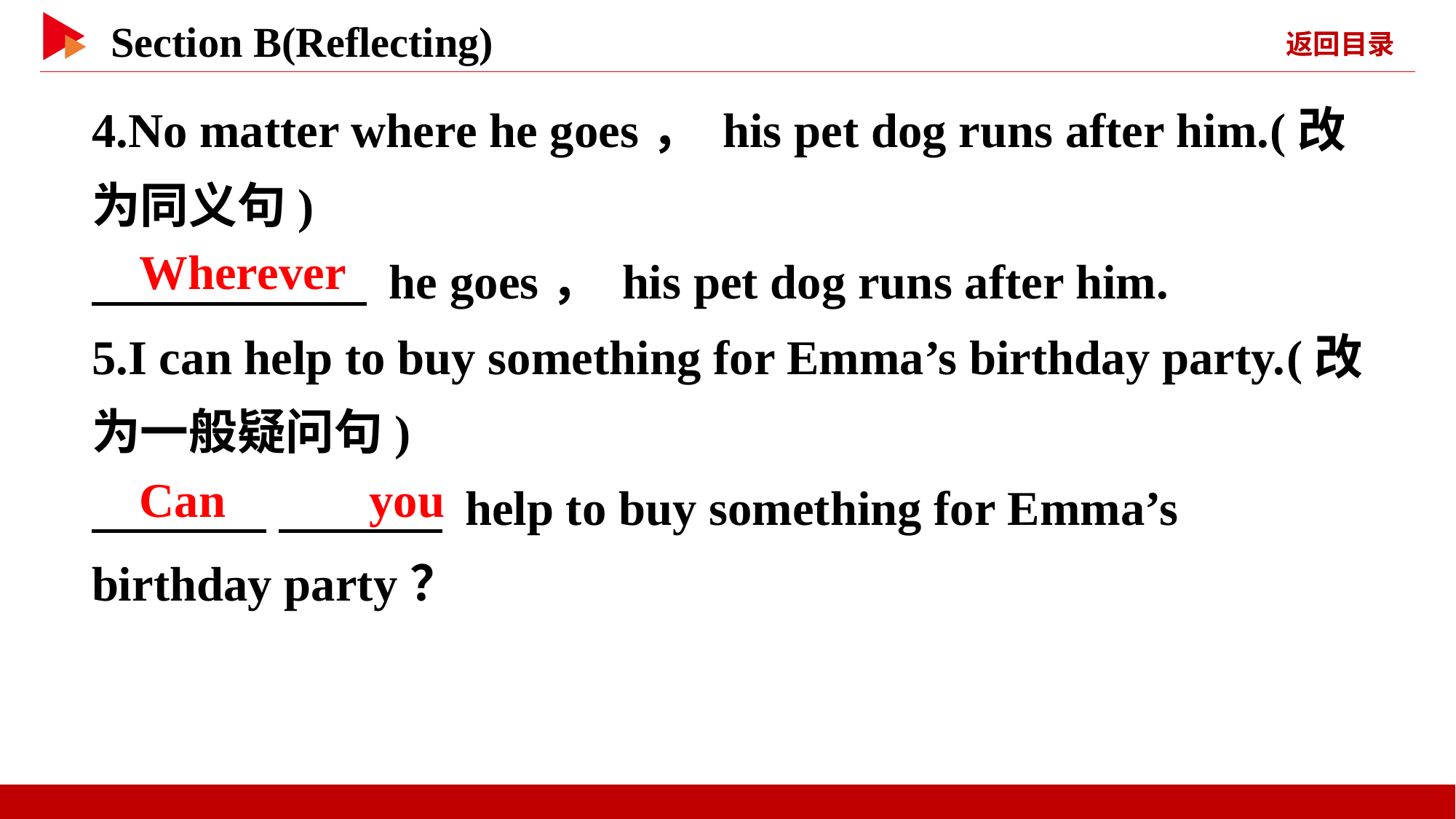

4.No matter where he goes， his pet dog runs after him.(改为同义句)
　                　 he goes， his pet dog runs after him.
5.I can help to buy something for Emma’s birthday party.(改为一般疑问句)
　       　 　      　 help to buy something for Emma’s birthday party？
Wherever
Can 　 　you